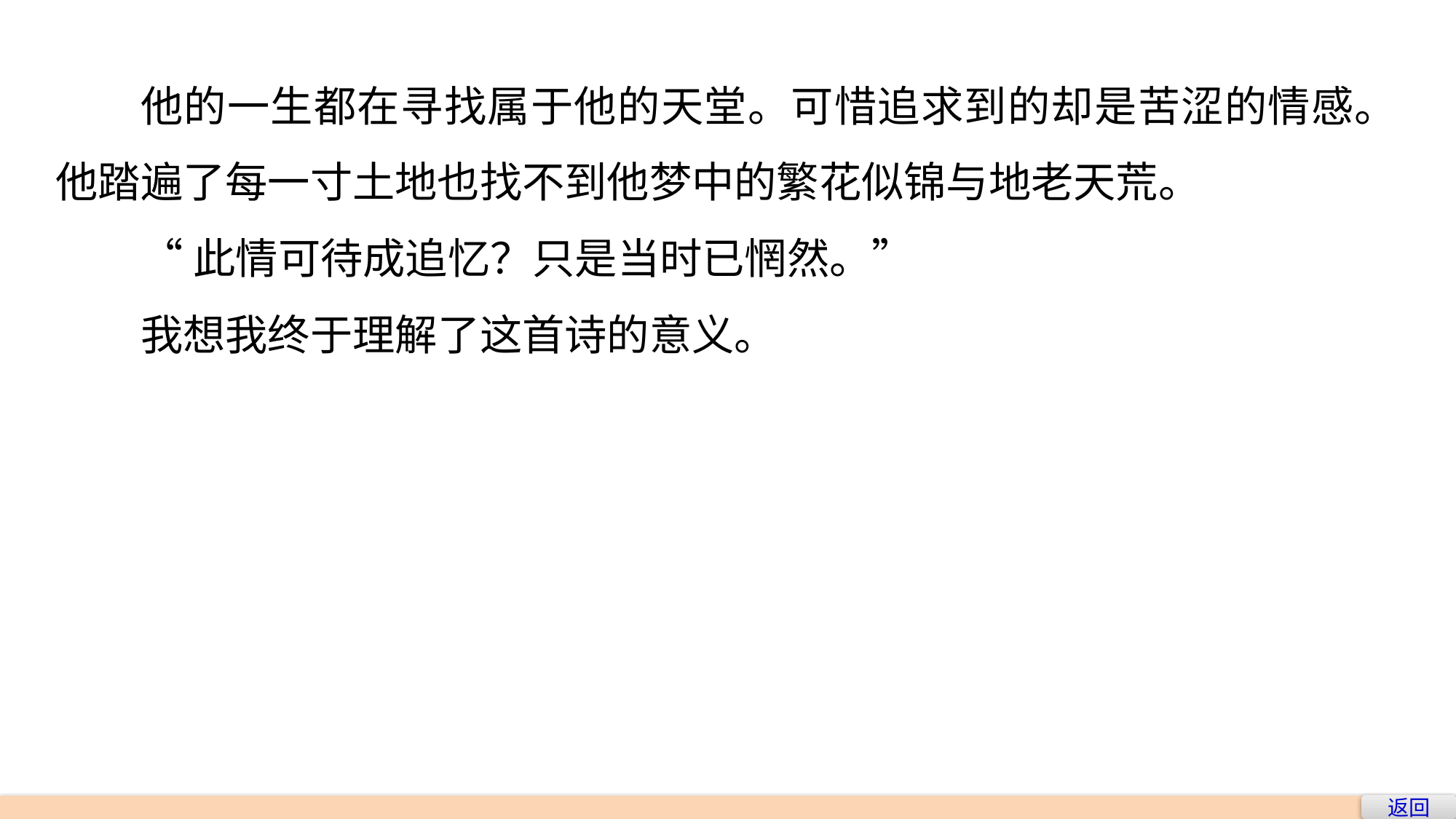

他的一生都在寻找属于他的天堂。可惜追求到的却是苦涩的情感。他踏遍了每一寸土地也找不到他梦中的繁花似锦与地老天荒。
“此情可待成追忆？只是当时已惘然。”
我想我终于理解了这首诗的意义。
返回